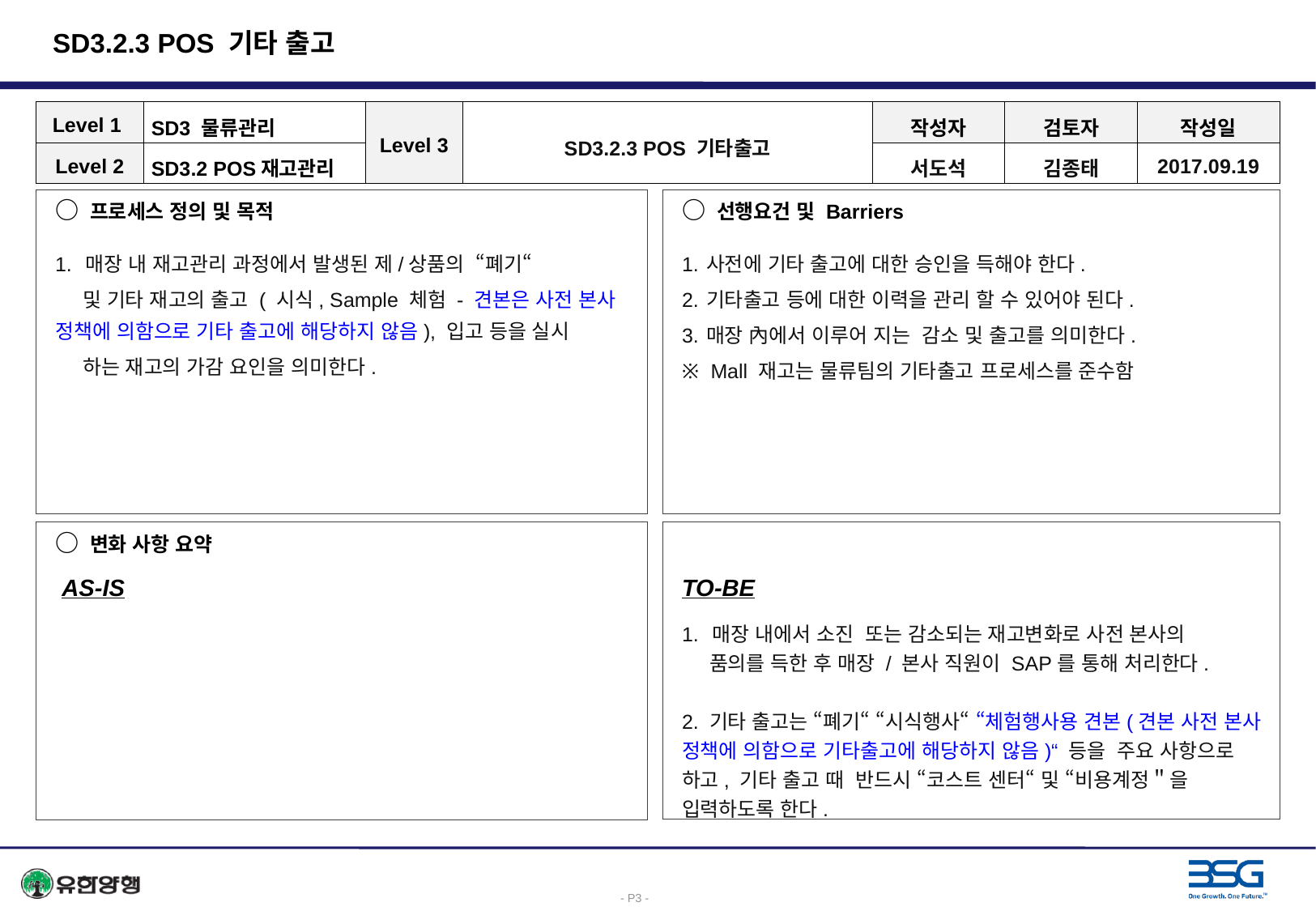

# SD3.2.3 POS 기타 출고
| Level 1 | SD3 물류관리 | Level 3 | SD3.2.3 POS 기타출고 | 작성자 | 검토자 | 작성일 |
| --- | --- | --- | --- | --- | --- | --- |
| Level 2 | SD3.2 POS재고관리 |  |  | 서도석 | 김종태 | 2017.09.19 |
○ 프로세스 정의 및 목적

매장 내 재고관리 과정에서 발생된 제/상품의  “폐기“
    및 기타 재고의 출고 ( 시식, Sample 체험 - 견본은 사전 본사 정책에 의함으로 기타 출고에 해당하지 않음), 입고 등을 실시
    하는 재고의 가감 요인을 의미한다.
○ 선행요건 및 Barriers

사전에 기타 출고에 대한 승인을 득해야 한다.
기타출고 등에 대한 이력을 관리 할 수 있어야 된다.
매장 內에서 이루어 지는  감소 및 출고를 의미한다.
※   Mall 재고는 물류팀의 기타출고 프로세스를 준수함
○ 변화 사항 요약

 AS-IS

TO-BE

매장 내에서 소진  또는 감소되는 재고변화로 사전 본사의
    품의를 득한 후 매장 / 본사 직원이 SAP를 통해 처리한다.

2. 기타 출고는 “폐기“ “시식행사“ “체험행사용 견본(견본 사전 본사 정책에 의함으로 기타출고에 해당하지 않음)“ 등을  주요 사항으로 하고, 기타 출고 때  반드시 “코스트 센터“ 및 “비용계정＂을 입력하도록 한다.